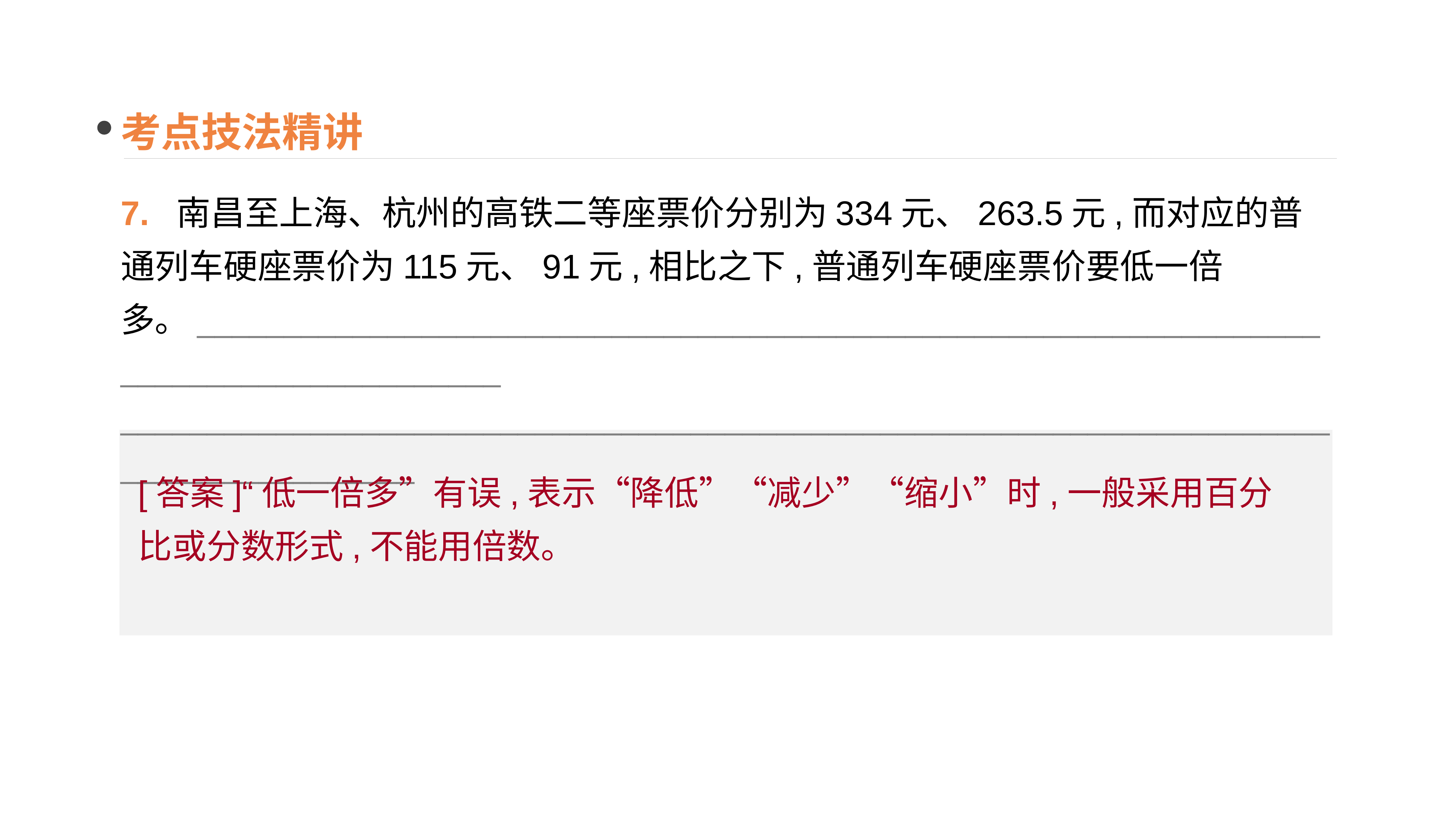

考点技法精讲

7.  南昌至上海、杭州的高铁二等座票价分别为334元、263.5元,而对应的普通列车硬座票价为115元、91元,相比之下,普通列车硬座票价要低一倍多。_______________________________________________________________________________________
_______________________________________________________________________________________

[答案]“低一倍多”有误,表示“降低”“减少”“缩小”时,一般采用百分比或分数形式,不能用倍数。